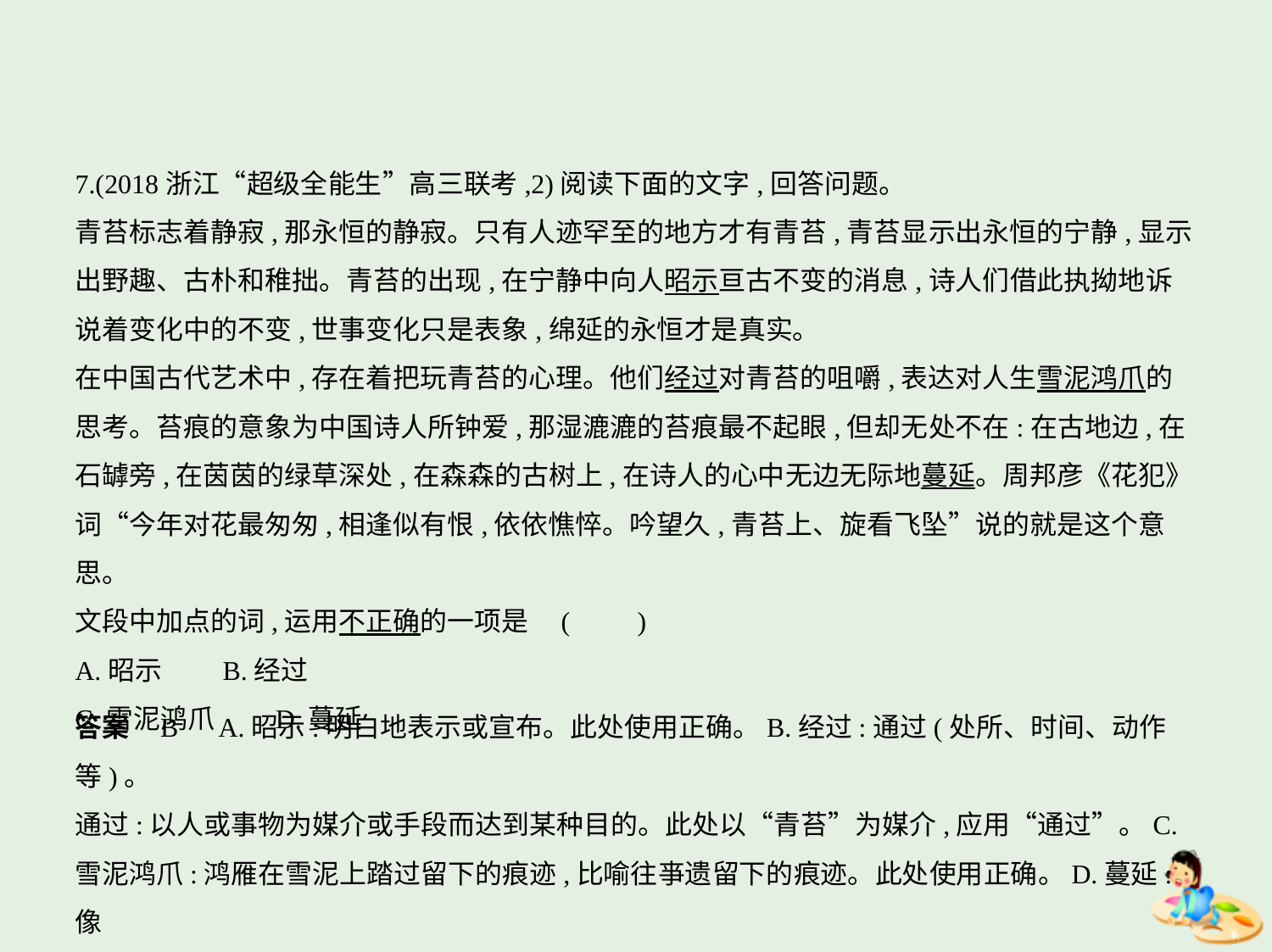

7.(2018浙江“超级全能生”高三联考,2)阅读下面的文字,回答问题。
青苔标志着静寂,那永恒的静寂。只有人迹罕至的地方才有青苔,青苔显示出永恒的宁静,显示
出野趣、古朴和稚拙。青苔的出现,在宁静中向人昭示亘古不变的消息,诗人们借此执拗地诉
说着变化中的不变,世事变化只是表象,绵延的永恒才是真实。
在中国古代艺术中,存在着把玩青苔的心理。他们经过对青苔的咀嚼,表达对人生雪泥鸿爪的
思考。苔痕的意象为中国诗人所钟爱,那湿漉漉的苔痕最不起眼,但却无处不在:在古地边,在
石罅旁,在茵茵的绿草深处,在森森的古树上,在诗人的心中无边无际地蔓延。周邦彦《花犯》
词“今年对花最匆匆,相逢似有恨,依依憔悴。吟望久,青苔上、旋看飞坠”说的就是这个意思。
文段中加点的词,运用不正确的一项是 (　　)
A.昭示　　B.经过
C.雪泥鸿爪　　D.蔓延
答案    B　A.昭示:明白地表示或宣布。此处使用正确。B.经过:通过(处所、时间、动作等)。
通过:以人或事物为媒介或手段而达到某种目的。此处以“青苔”为媒介,应用“通过”。C.
雪泥鸿爪:鸿雁在雪泥上踏过留下的痕迹,比喻往亊遗留下的痕迹。此处使用正确。D.蔓延:像
蔓草一样向周围扩展。此处使用正确。